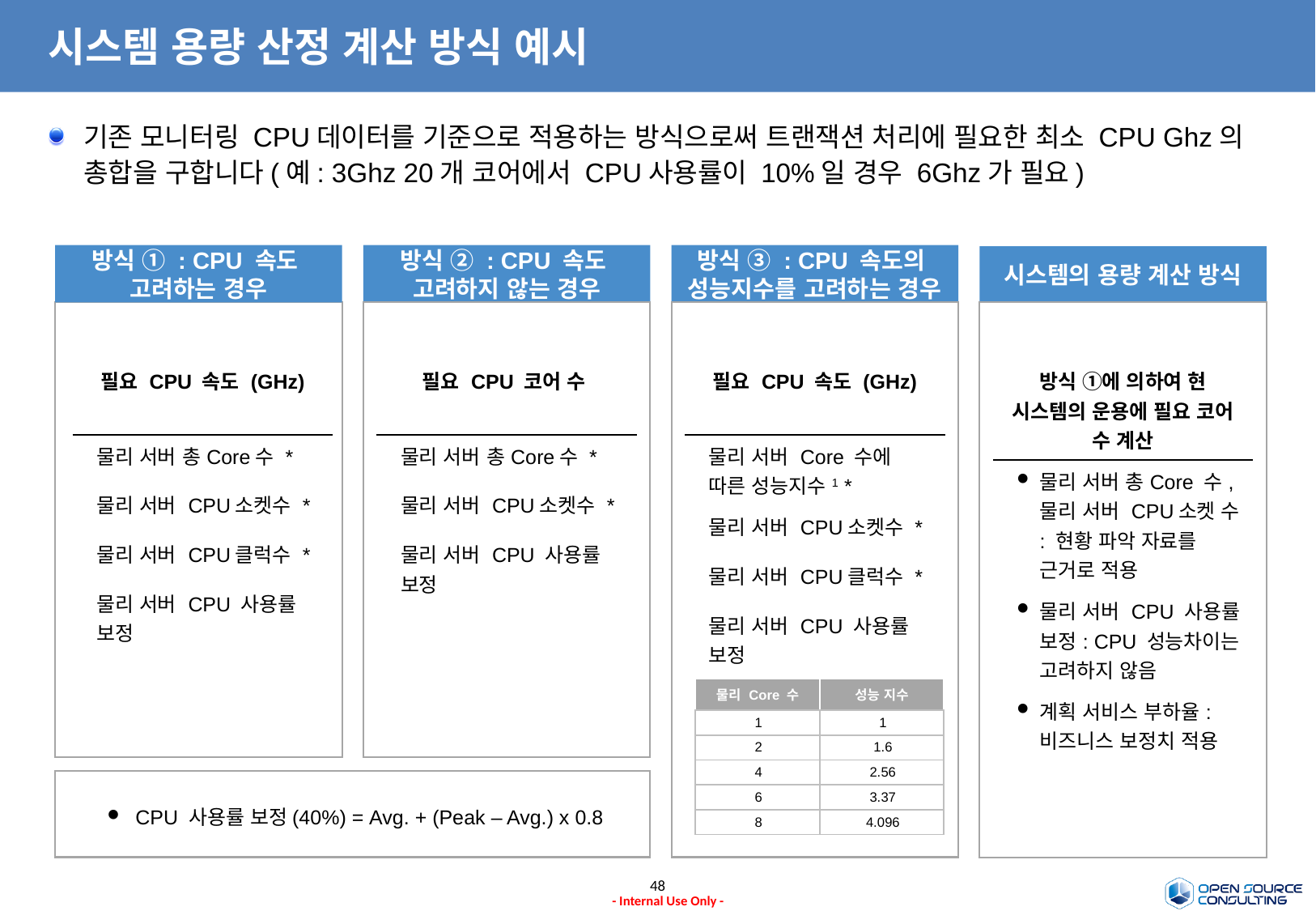

# 시스템 용량 산정 계산 방식 예시
기존 모니터링 CPU데이터를 기준으로 적용하는 방식으로써 트랜잭션 처리에 필요한 최소 CPU Ghz의 총합을 구합니다(예: 3Ghz 20개 코어에서 CPU사용률이 10%일 경우 6Ghz가 필요)
방식 ② : CPU 속도
고려하지 않는 경우
방식 ① : CPU 속도
고려하는 경우
방식 ③ : CPU 속도의
성능지수를 고려하는 경우
시스템의 용량 계산 방식

| 필요 CPU 속도 (GHz) |
| --- |
| 물리 서버 총Core수 \* |
| 물리 서버 CPU소켓수 \* |
| 물리 서버 CPU클럭수 \* |
| 물리 서버 CPU 사용률 보정 |
|  |
| 필요 CPU 코어 수 |
| --- |
| 물리 서버 총Core수 \* |
| 물리 서버 CPU소켓수 \* |
| 물리 서버 CPU 사용률 보정 |
|  |
|  |
| 필요 CPU 속도 (GHz) |
| --- |
| 물리 서버 Core 수에 따른 성능지수1 \* |
| 물리 서버 CPU소켓수 \* |
| 물리 서버 CPU클럭수 \* |
| 물리 서버 CPU 사용률 보정 |
|  |
| 방식 ①에 의하여 현 시스템의 운용에 필요 코어 수 계산 |
| --- |
| 물리 서버 총Core 수, 물리 서버 CPU소켓 수 : 현황 파악 자료를 근거로 적용 |
| 물리 서버 CPU 사용률 보정: CPU 성능차이는 고려하지 않음 |
| 계획 서비스 부하율: 비즈니스 보정치 적용 |
|  |
|  |
| 물리 Core 수 | 성능 지수 |
| --- | --- |
| 1 | 1 |
| 2 | 1.6 |
| 4 | 2.56 |
| 6 | 3.37 |
| 8 | 4.096 |
 CPU 사용률 보정(40%) = Avg. + (Peak – Avg.) x 0.8